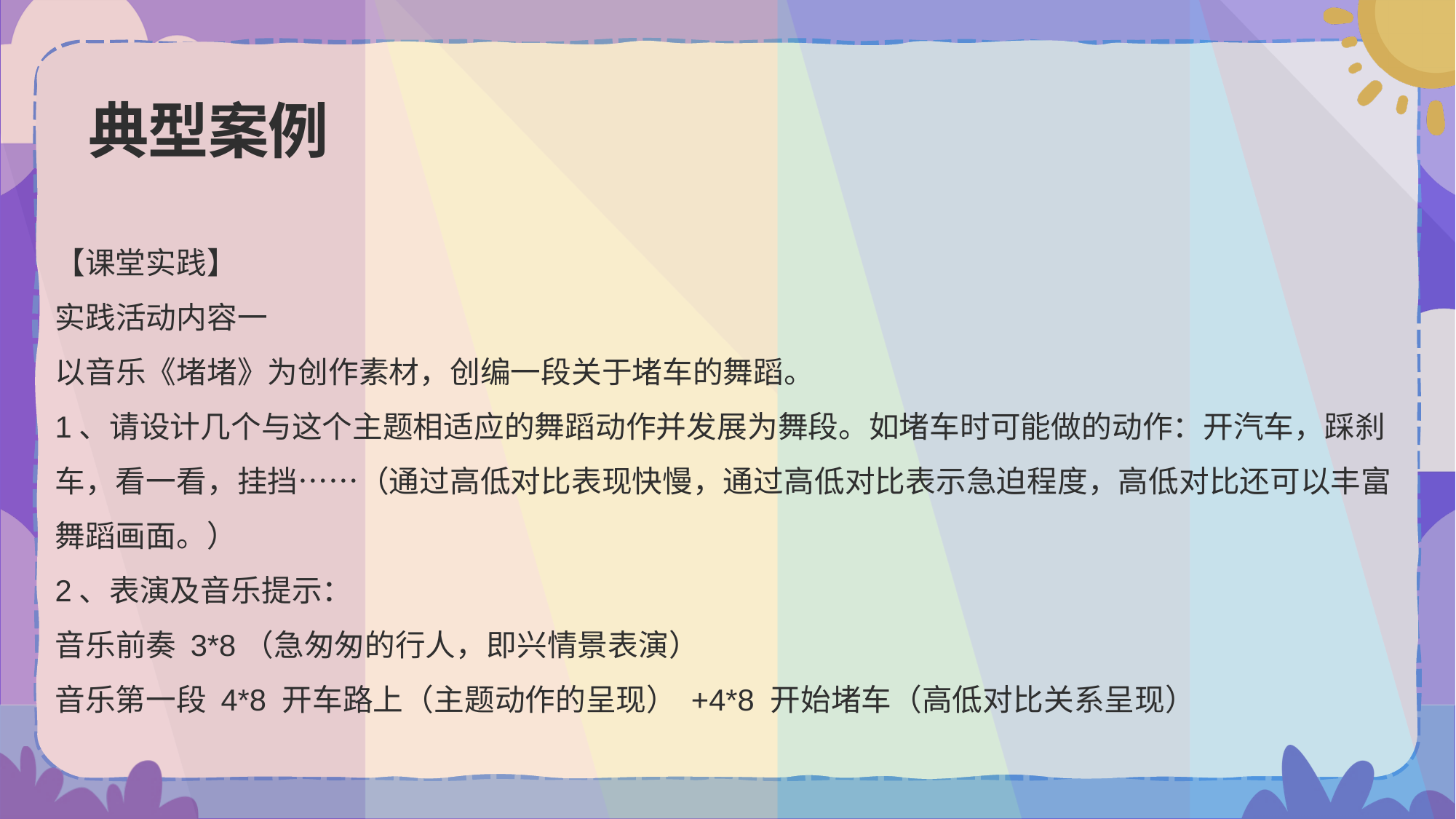

# 典型案例
【课堂实践】
实践活动内容一
以音乐《堵堵》为创作素材，创编一段关于堵车的舞蹈。
1、请设计几个与这个主题相适应的舞蹈动作并发展为舞段。如堵车时可能做的动作：开汽车，踩刹车，看一看，挂挡……（通过高低对比表现快慢，通过高低对比表示急迫程度，高低对比还可以丰富舞蹈画面。）
2、表演及音乐提示：
音乐前奏 3*8（急匆匆的行人，即兴情景表演）
音乐第一段 4*8 开车路上（主题动作的呈现） +4*8 开始堵车（高低对比关系呈现）